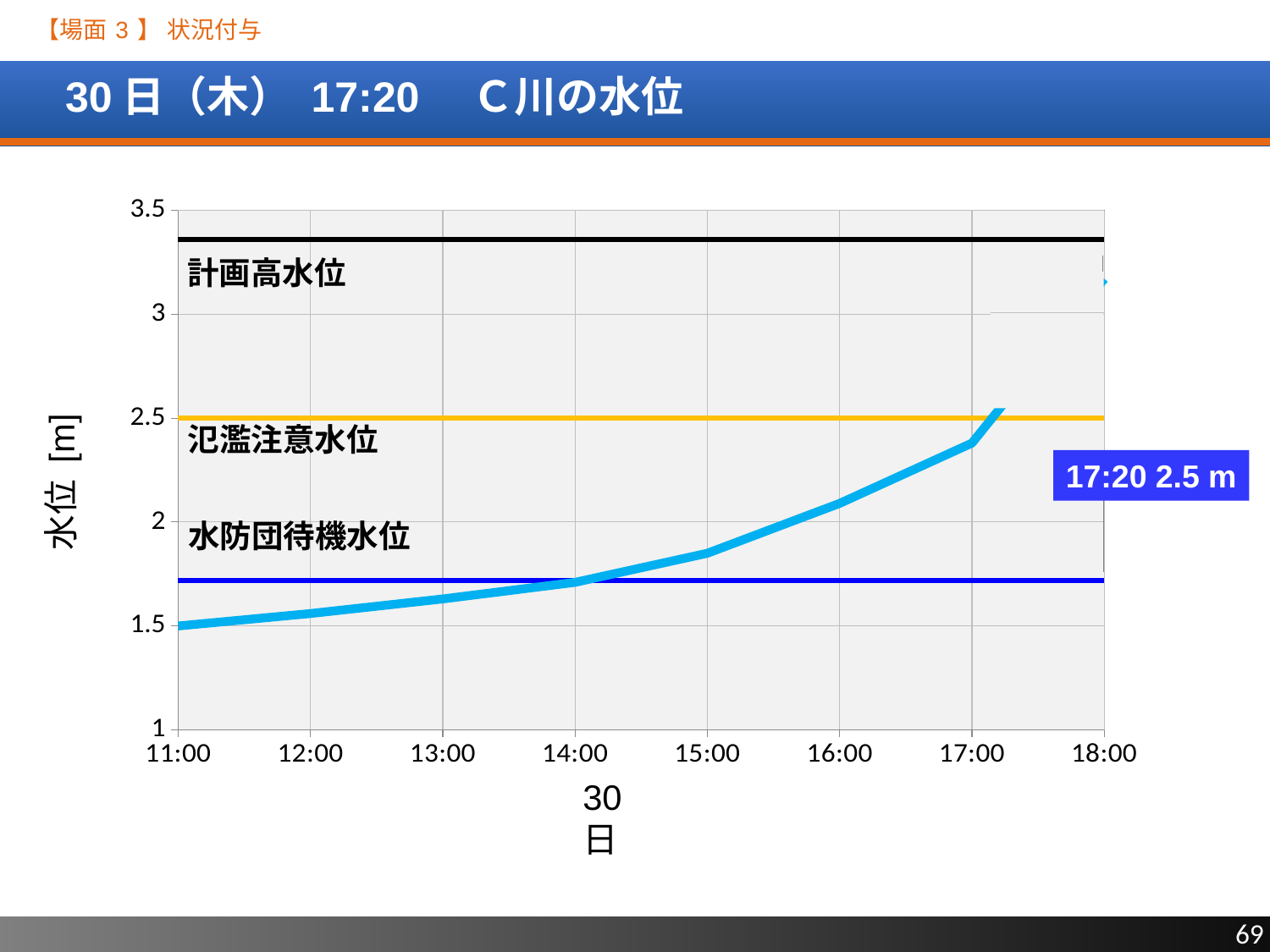

【場面 3 】 状況付与
# 30日（木） 17:20　Ｃ川の水位

[unsupported chart]

計画高水位

氾濫注意水位
水位 [m]
水防団待機水位
30日
17:20 2.5 m
69